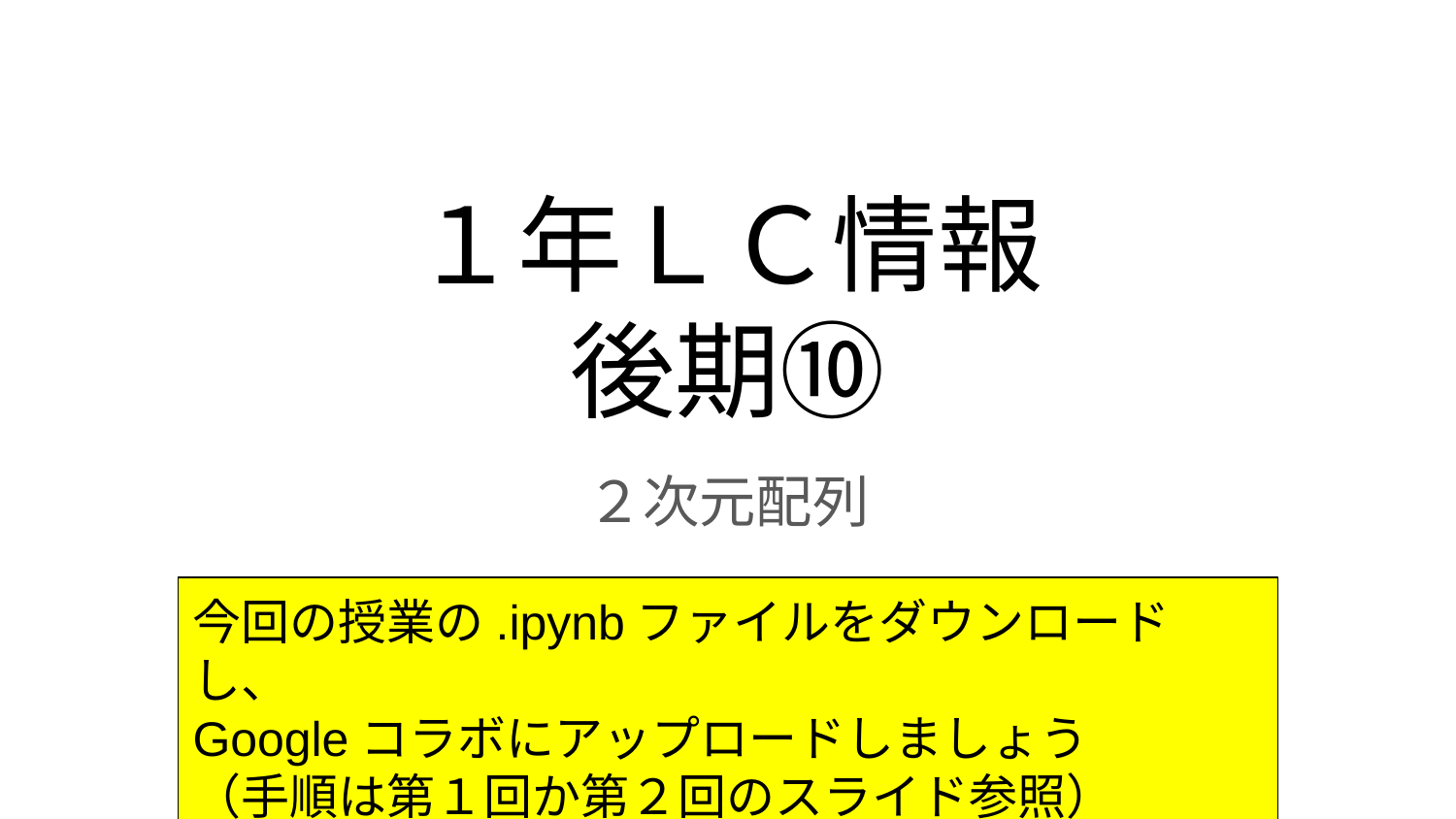

# １年ＬＣ情報
後期⑩
２次元配列
今回の授業の.ipynbファイルをダウンロードし、
Googleコラボにアップロードしましょう
（手順は第１回か第２回のスライド参照）